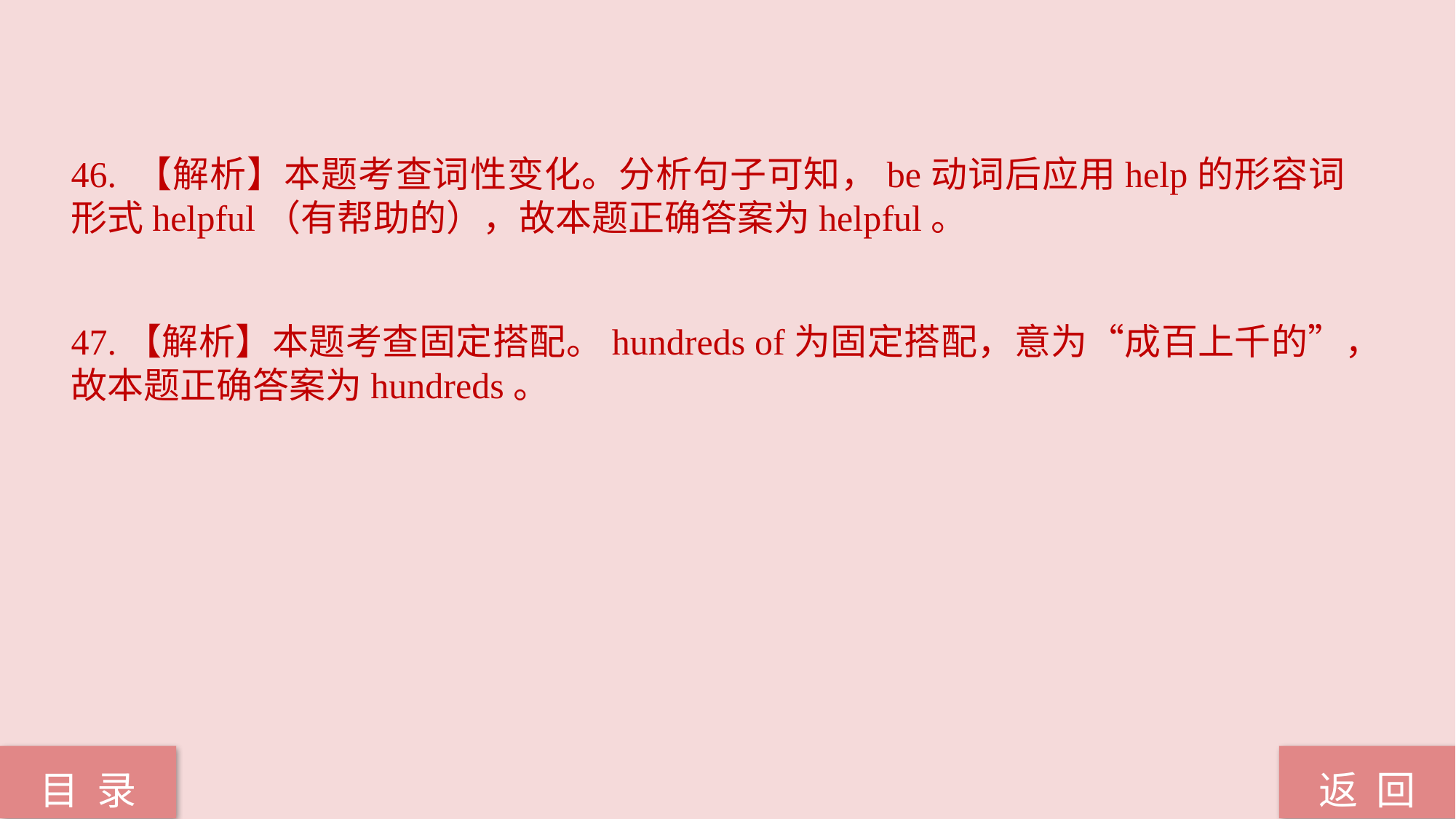

46. 【解析】本题考查词性变化。分析句子可知，be动词后应用help的形容词形式helpful（有帮助的），故本题正确答案为helpful。

47.【解析】本题考查固定搭配。hundreds of为固定搭配，意为“成百上千的”，故本题正确答案为hundreds。
返  回